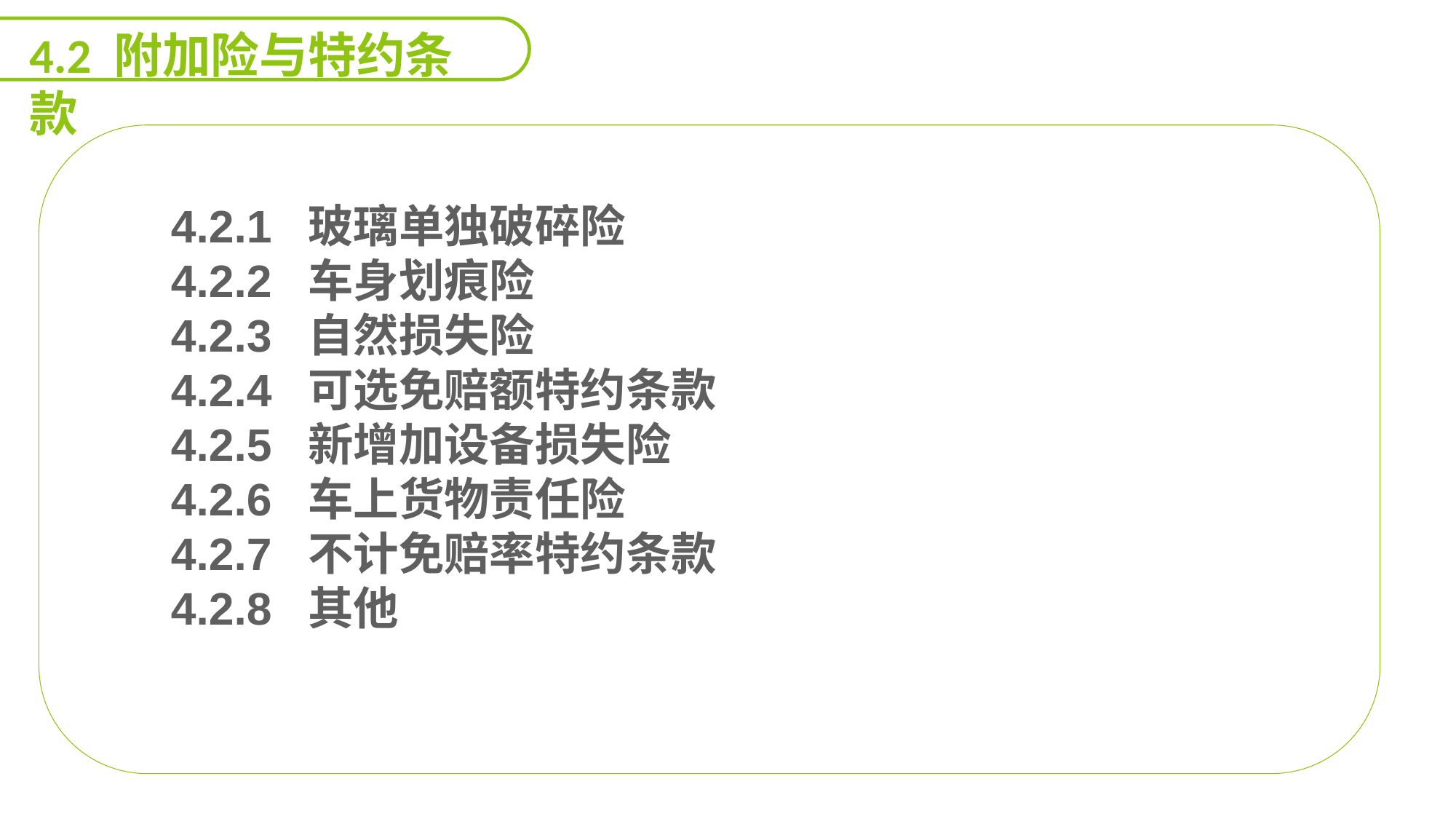

4.2 附加险与特约条款

4.2.1  玻璃单独破碎险
4.2.2  车身划痕险
4.2.3  自然损失险
4.2.4  可选免赔额特约条款
4.2.5  新增加设备损失险
4.2.6  车上货物责任险
4.2.7  不计免赔率特约条款
4.2.8  其他

能力
目标
延迟符